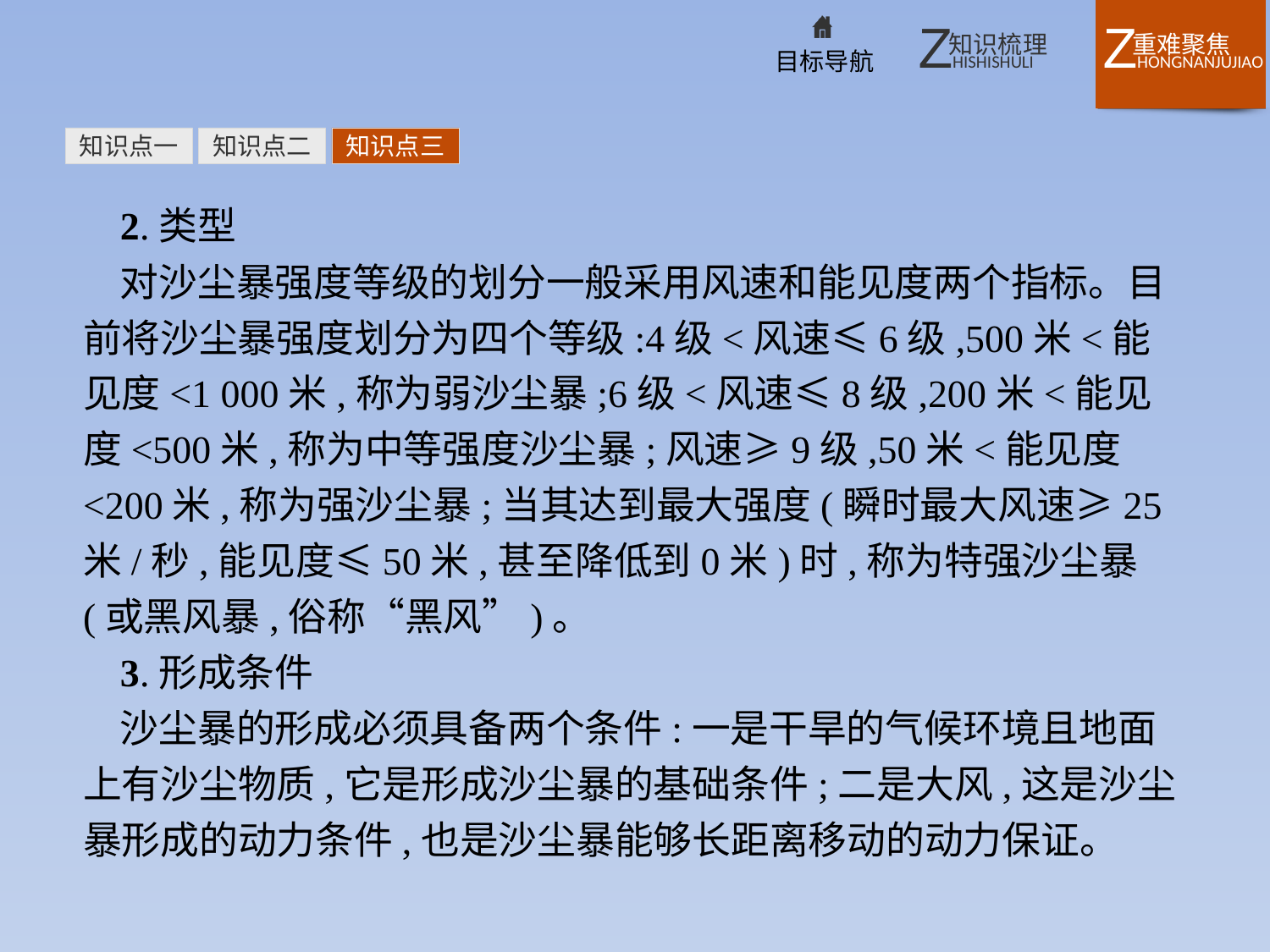

知识点一
知识点二
知识点三
2.类型
对沙尘暴强度等级的划分一般采用风速和能见度两个指标。目前将沙尘暴强度划分为四个等级:4级<风速≤6级,500米<能见度<1 000米,称为弱沙尘暴;6级<风速≤8级,200米<能见度<500米,称为中等强度沙尘暴;风速≥9级,50米<能见度<200米,称为强沙尘暴;当其达到最大强度(瞬时最大风速≥25米/秒,能见度≤50米,甚至降低到0米)时,称为特强沙尘暴(或黑风暴,俗称“黑风”)。
3.形成条件
沙尘暴的形成必须具备两个条件:一是干旱的气候环境且地面上有沙尘物质,它是形成沙尘暴的基础条件;二是大风,这是沙尘暴形成的动力条件,也是沙尘暴能够长距离移动的动力保证。